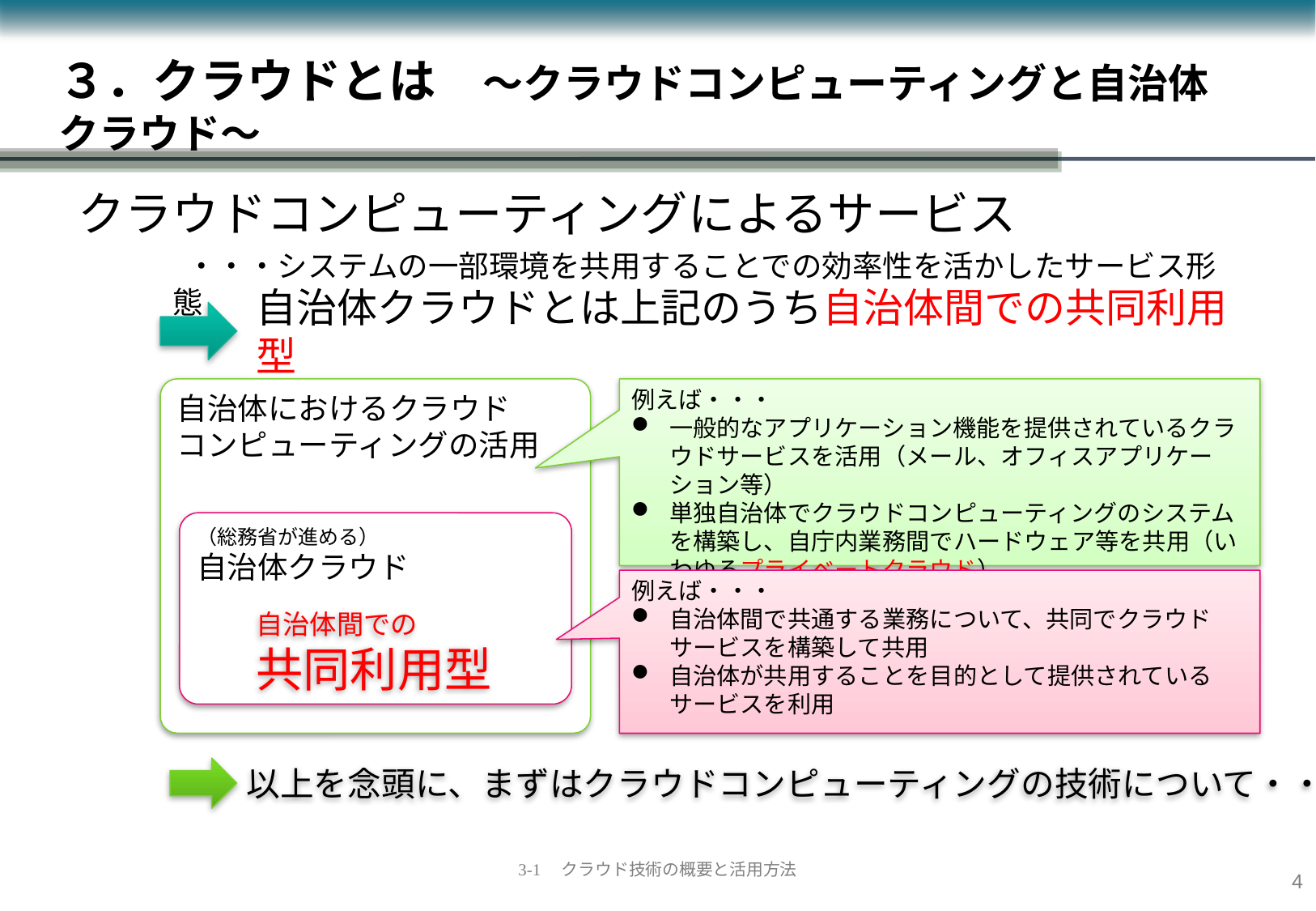

# ３．クラウドとは　～クラウドコンピューティングと自治体クラウド～
クラウドコンピューティングによるサービス
　　・・・システムの一部環境を共用することでの効率性を活かしたサービス形態

自治体クラウドとは上記のうち自治体間での共同利用型
自治体におけるクラウド
コンピューティングの活用
例えば・・・
一般的なアプリケーション機能を提供されているクラウドサービスを活用（メール、オフィスアプリケーション等）
単独自治体でクラウドコンピューティングのシステムを構築し、自庁内業務間でハードウェア等を共用（いわゆるプライベートクラウド）
（総務省が進める）
自治体クラウド
例えば・・・
自治体間で共通する業務について、共同でクラウドサービスを構築して共用
自治体が共用することを目的として提供されているサービスを利用
自治体間での
共同利用型
以上を念頭に、まずはクラウドコンピューティングの技術について・・・

4
3-1　クラウド技術の概要と活用方法